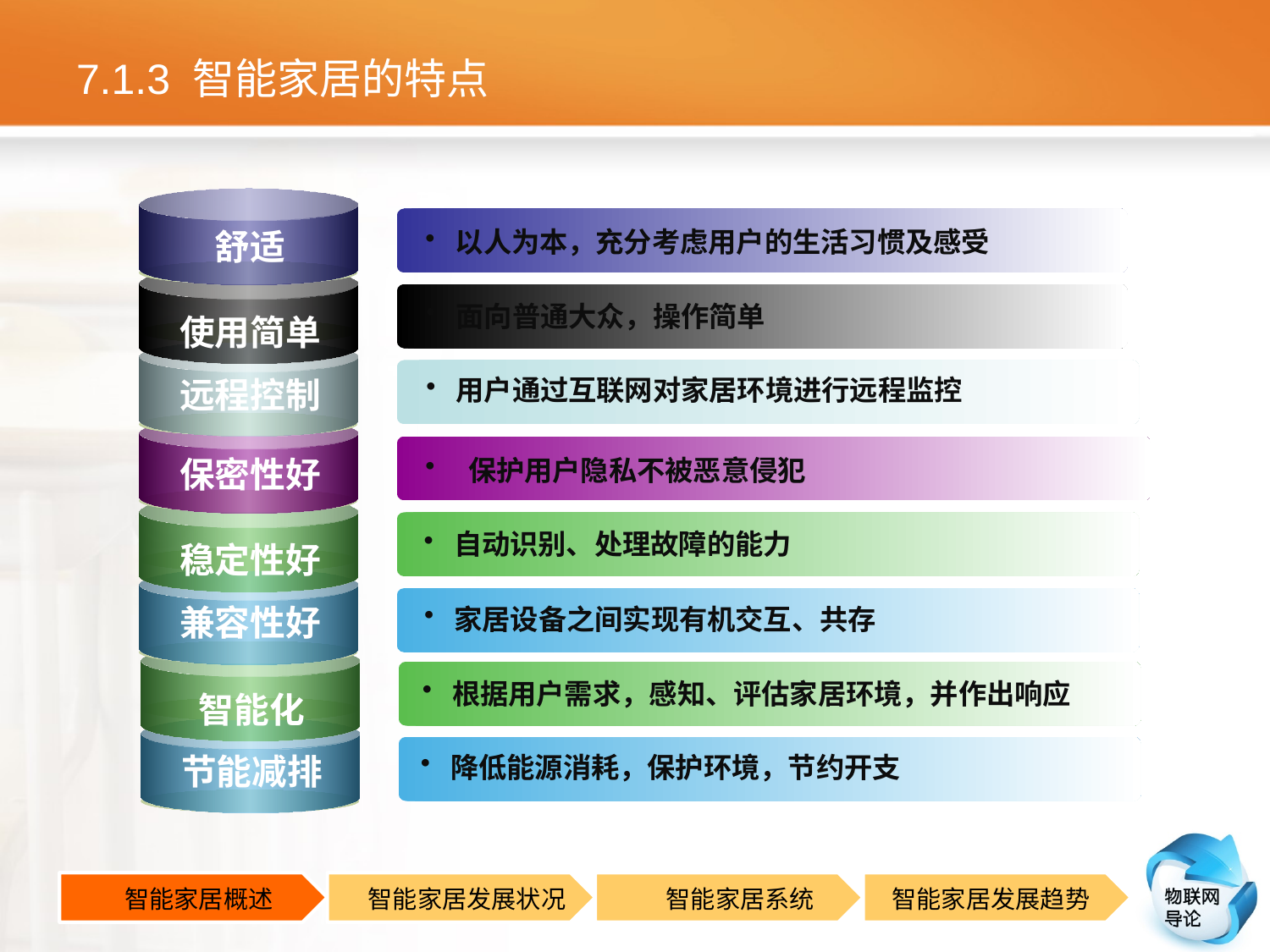

# 7.1.3 智能家居的特点

舒适
以人为本，充分考虑用户的生活习惯及感受

面向普通大众，操作简单
使用简单

用户通过互联网对家居环境进行远程监控
远程控制

保密性好
 保护用户隐私不被恶意侵犯

自动识别、处理故障的能力
稳定性好

兼容性好
家居设备之间实现有机交互、共存

根据用户需求，感知、评估家居环境，并作出响应
智能化

节能减排
降低能源消耗，保护环境，节约开支